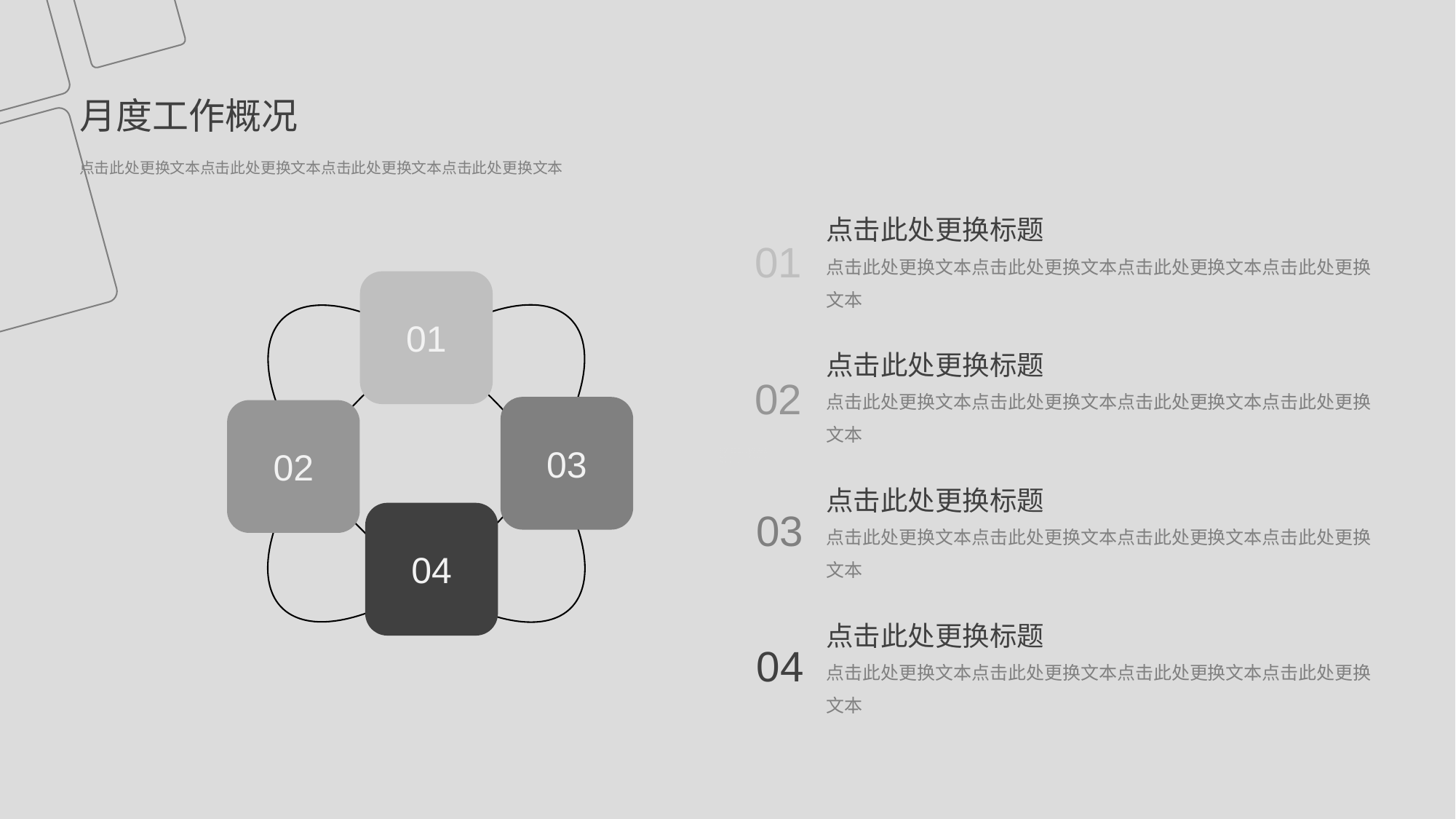

月度工作概况
点击此处更换文本点击此处更换文本点击此处更换文本点击此处更换文本
点击此处更换标题
点击此处更换文本点击此处更换文本点击此处更换文本点击此处更换文本
点击此处更换标题
点击此处更换文本点击此处更换文本点击此处更换文本点击此处更换文本
点击此处更换标题
点击此处更换文本点击此处更换文本点击此处更换文本点击此处更换文本
点击此处更换标题
点击此处更换文本点击此处更换文本点击此处更换文本点击此处更换文本
01
02
03
04

01
03
02
04